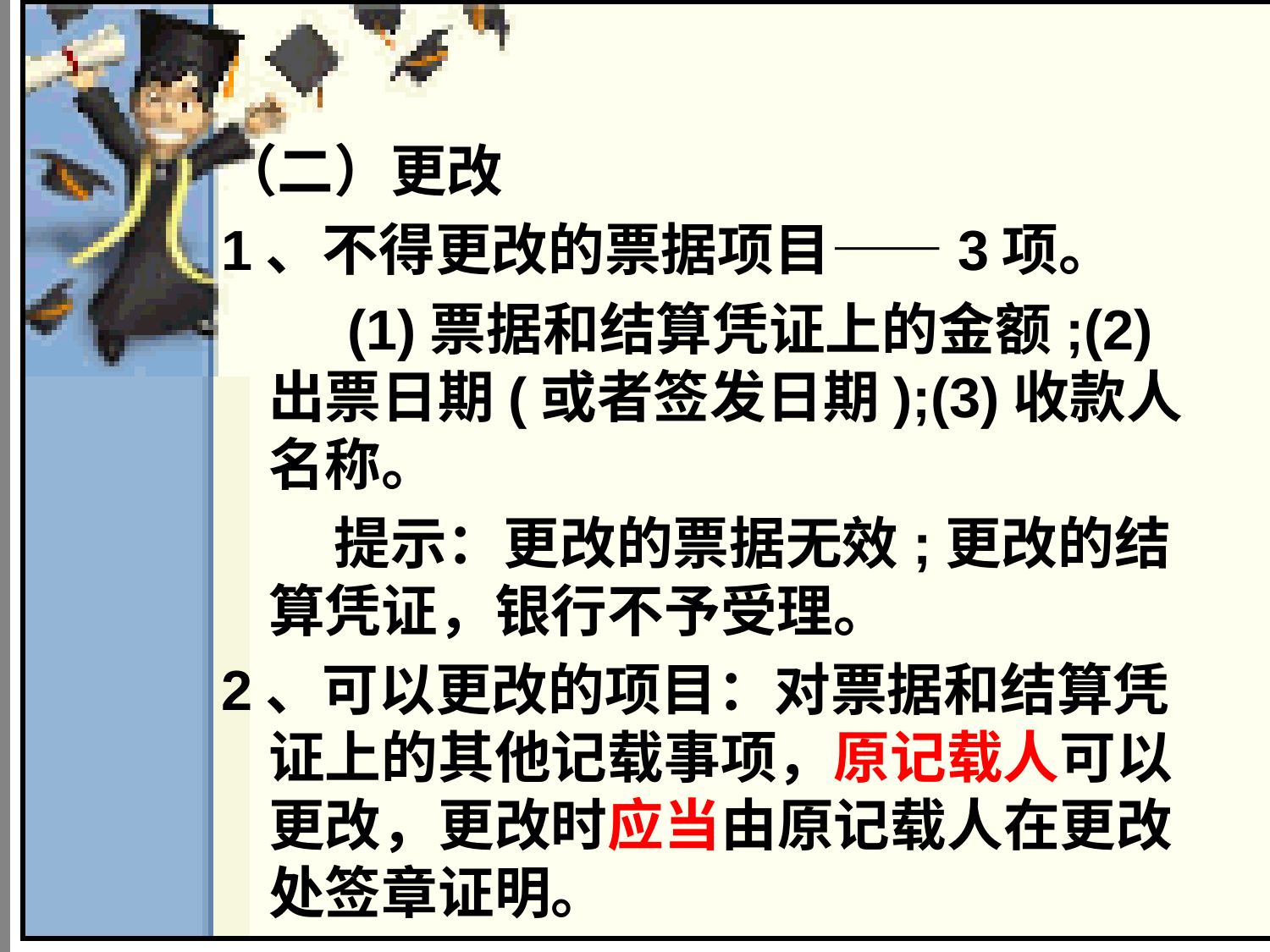

（二）更改
1、不得更改的票据项目——3项。
　　(1)票据和结算凭证上的金额;(2)出票日期(或者签发日期);(3)收款人名称。
　　提示：更改的票据无效;更改的结算凭证，银行不予受理。
2、可以更改的项目：对票据和结算凭证上的其他记载事项，原记载人可以更改，更改时应当由原记载人在更改处签章证明。